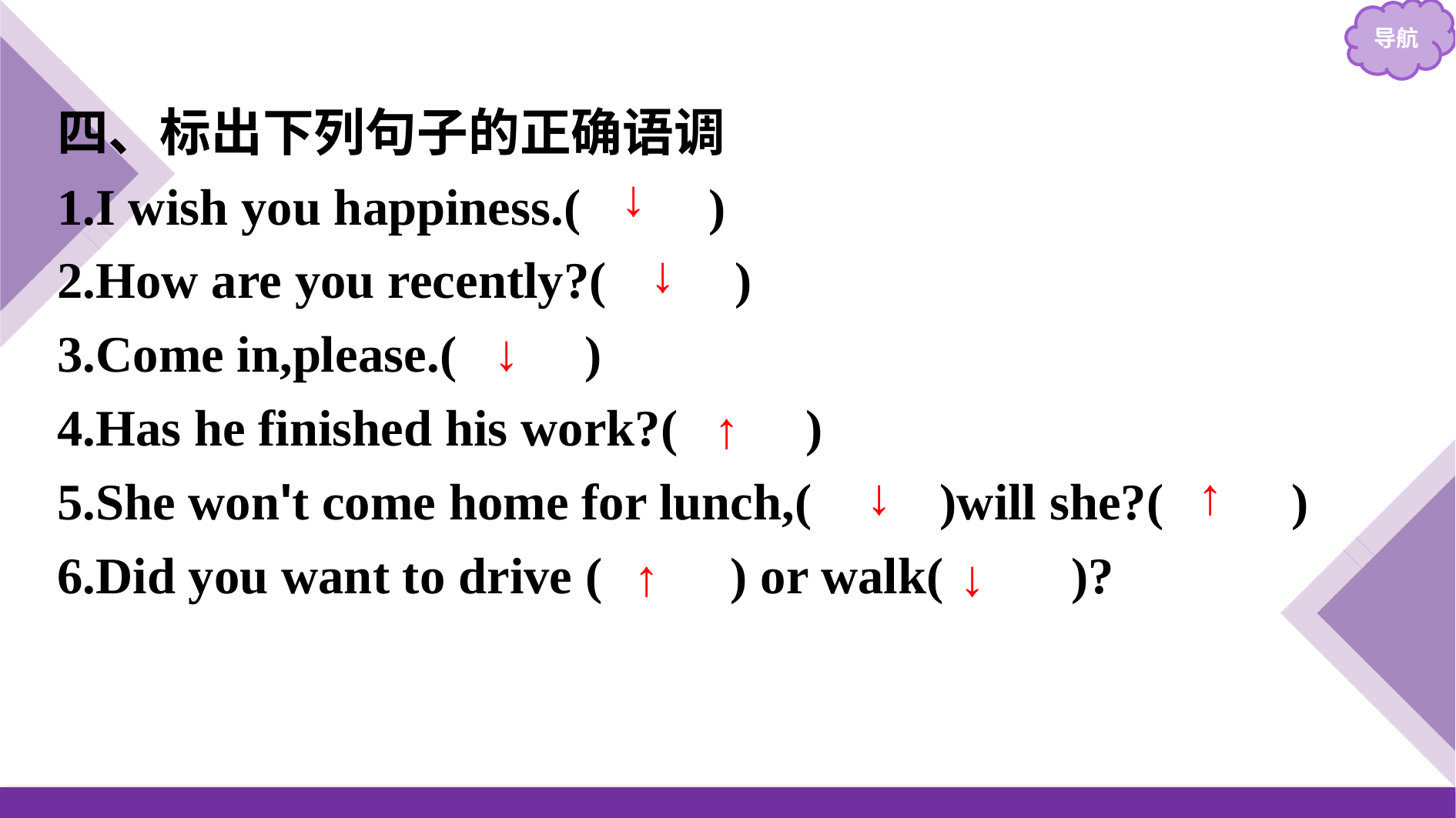

四、标出下列句子的正确语调
1.I wish you happiness.(　　)
2.How are you recently?(　　)
3.Come in,please.(　　)
4.Has he finished his work?(　　)
5.She won't come home for lunch,(　　)will she?(　　)
6.Did you want to drive (　　) or walk(　　)?
↓
↓
↓
↑
↓
↑
↑
↓